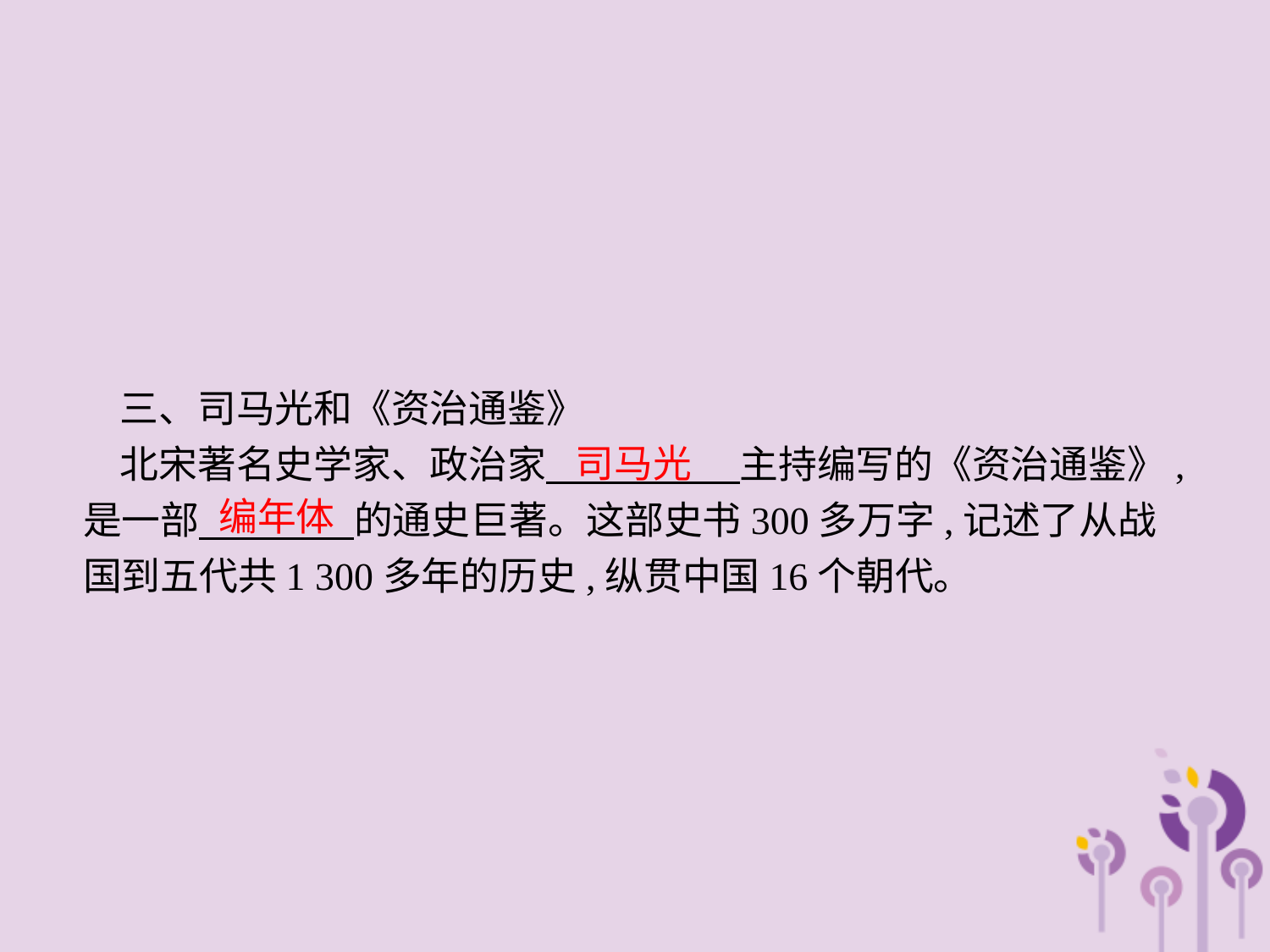

三、司马光和《资治通鉴》
北宋著名史学家、政治家　　　　　主持编写的《资治通鉴》,是一部　　　　的通史巨著。这部史书300多万字,记述了从战国到五代共1 300多年的历史,纵贯中国16个朝代。
司马光
编年体